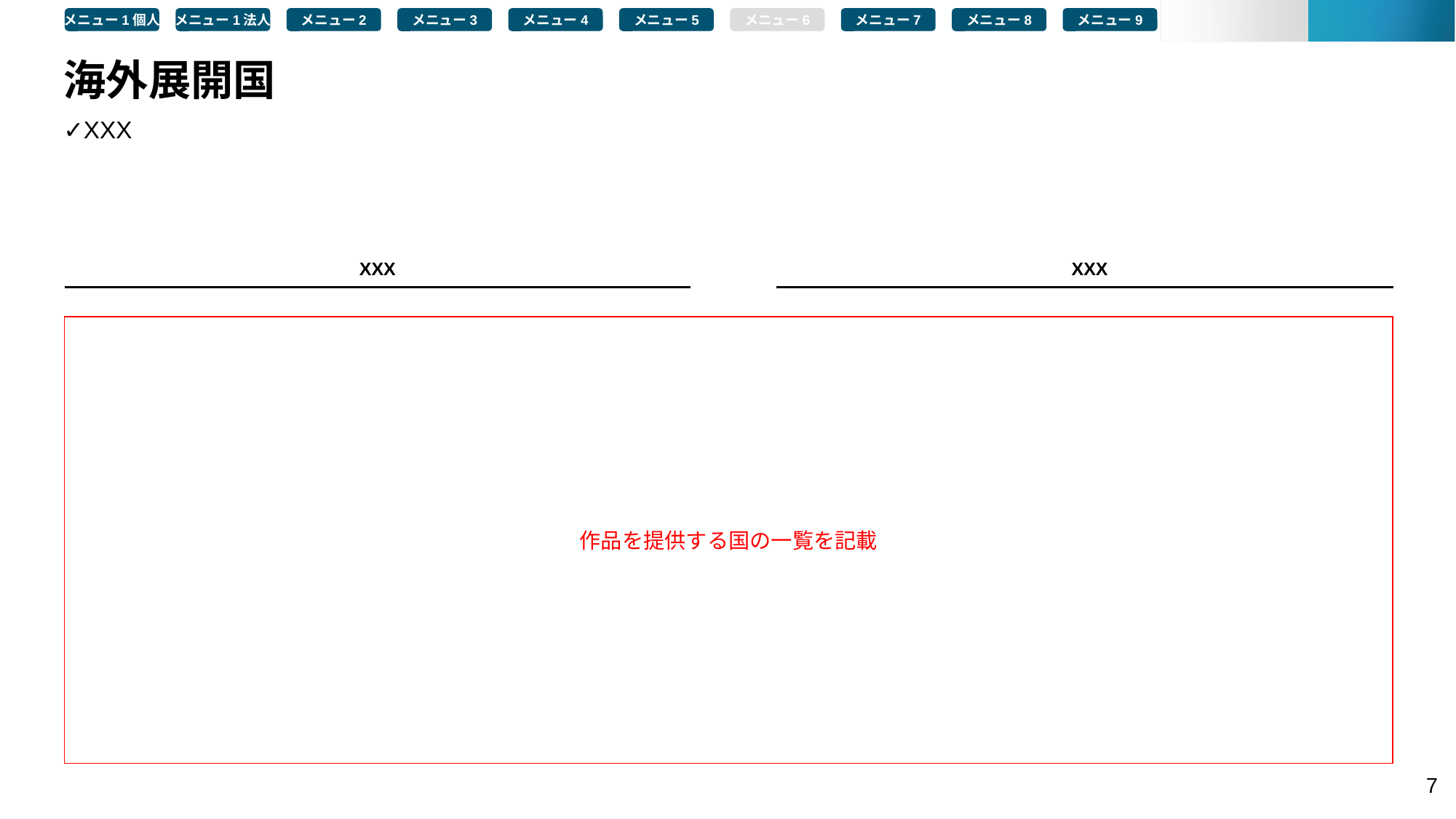

メニュー1個人
メニュー1法人
メニュー2
メニュー3
メニュー4
メニュー5
メニュー6
メニュー7
メニュー8
メニュー9
# 海外展開国
✓XXX
XXX
XXX
作品を提供する国の一覧を記載
7